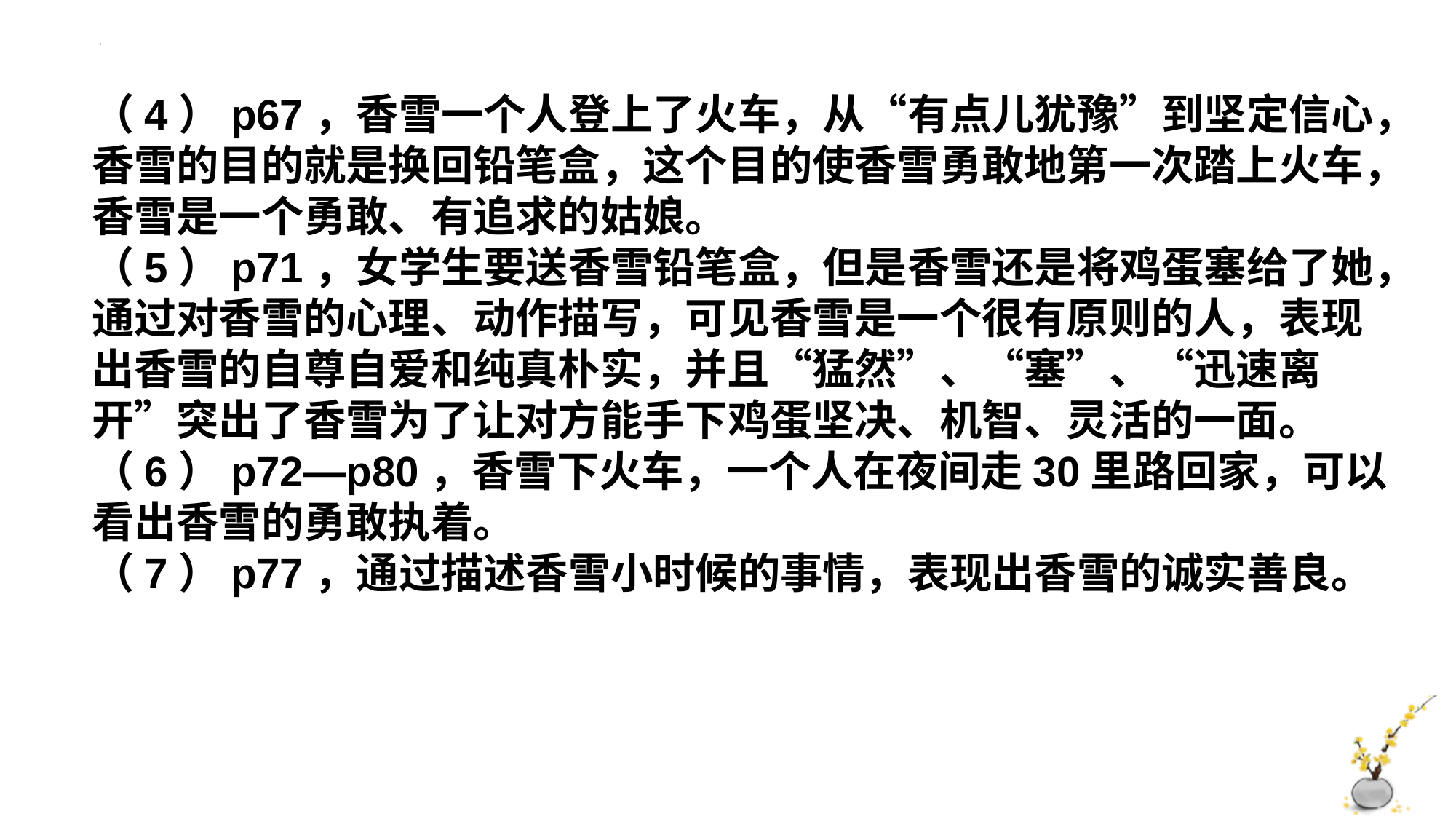

（4）p67，香雪一个人登上了火车，从“有点儿犹豫”到坚定信心，香雪的目的就是换回铅笔盒，这个目的使香雪勇敢地第一次踏上火车，香雪是一个勇敢、有追求的姑娘。
（5）p71，女学生要送香雪铅笔盒，但是香雪还是将鸡蛋塞给了她，通过对香雪的心理、动作描写，可见香雪是一个很有原则的人，表现出香雪的自尊自爱和纯真朴实，并且“猛然”、“塞”、“迅速离开”突出了香雪为了让对方能手下鸡蛋坚决、机智、灵活的一面。
（6）p72—p80，香雪下火车，一个人在夜间走30里路回家，可以看出香雪的勇敢执着。
（7）p77，通过描述香雪小时候的事情，表现出香雪的诚实善良。